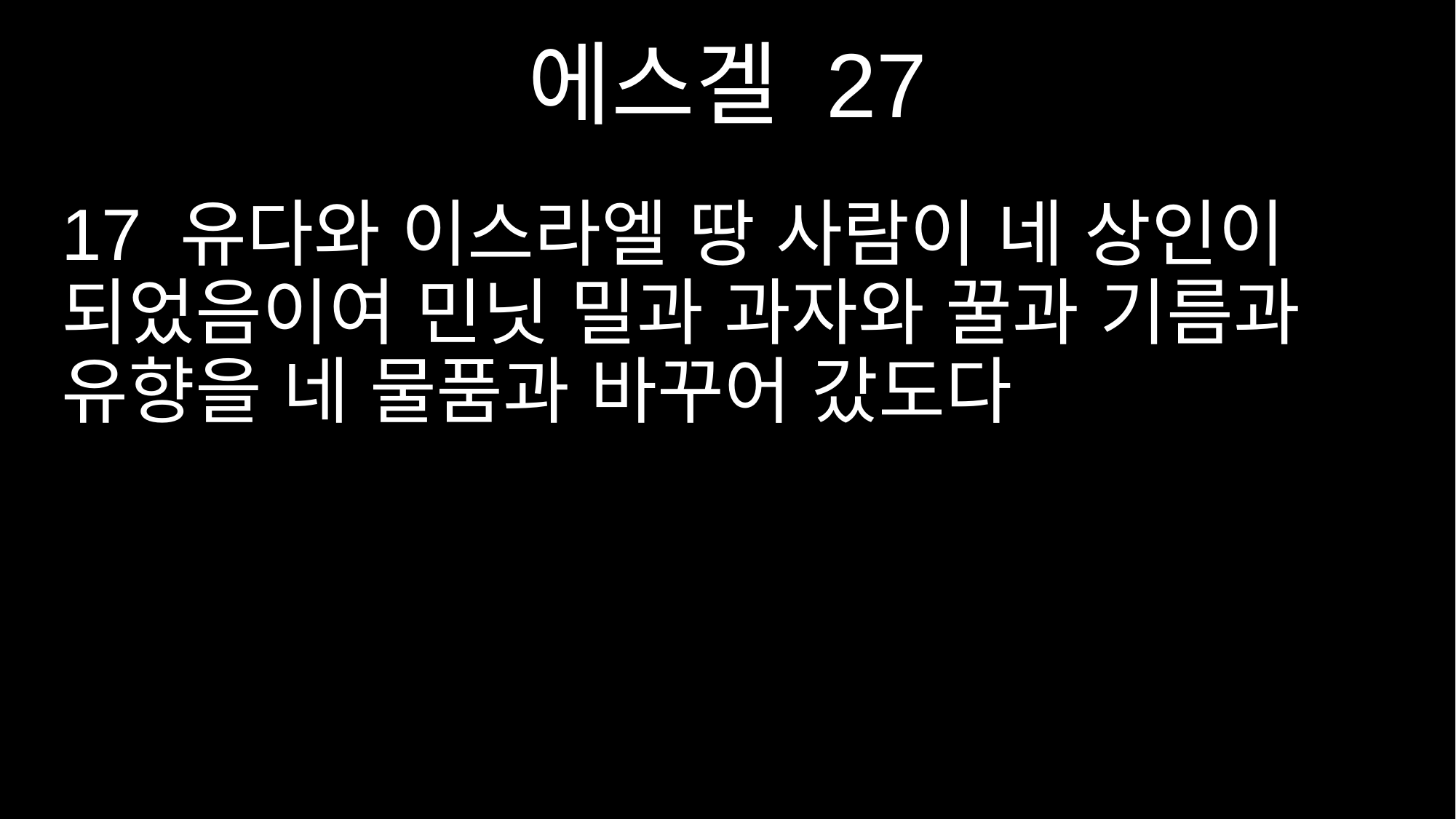

에스겔 27
17 유다와 이스라엘 땅 사람이 네 상인이 되었음이여 민닛 밀과 과자와 꿀과 기름과 유향을 네 물품과 바꾸어 갔도다